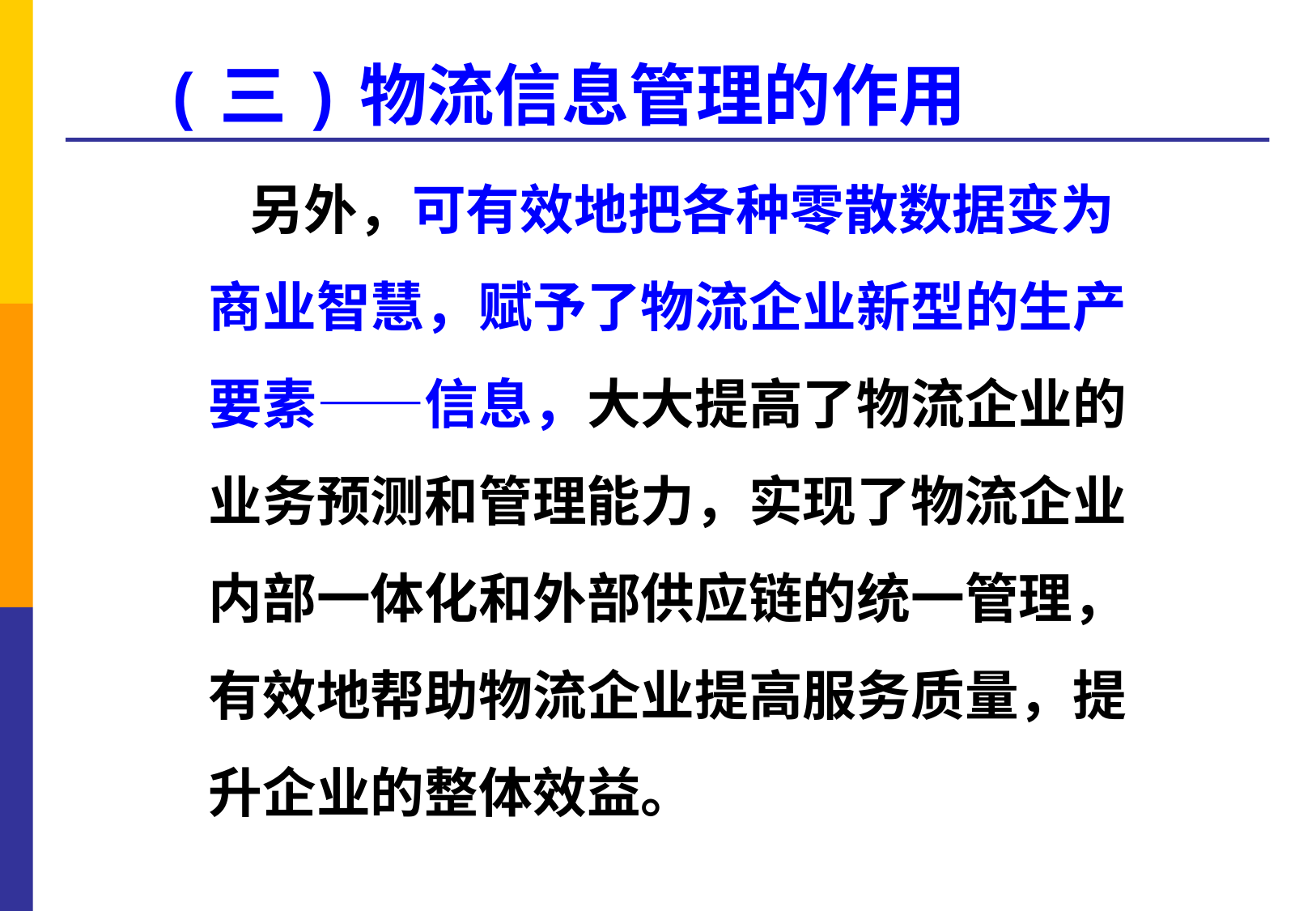

(三)物流信息管理的作用
      另外，可有效地把各种零散数据变为商业智慧，赋予了物流企业新型的生产要素——信息，大大提高了物流企业的业务预测和管理能力，实现了物流企业内部一体化和外部供应链的统一管理，有效地帮助物流企业提高服务质量，提升企业的整体效益。